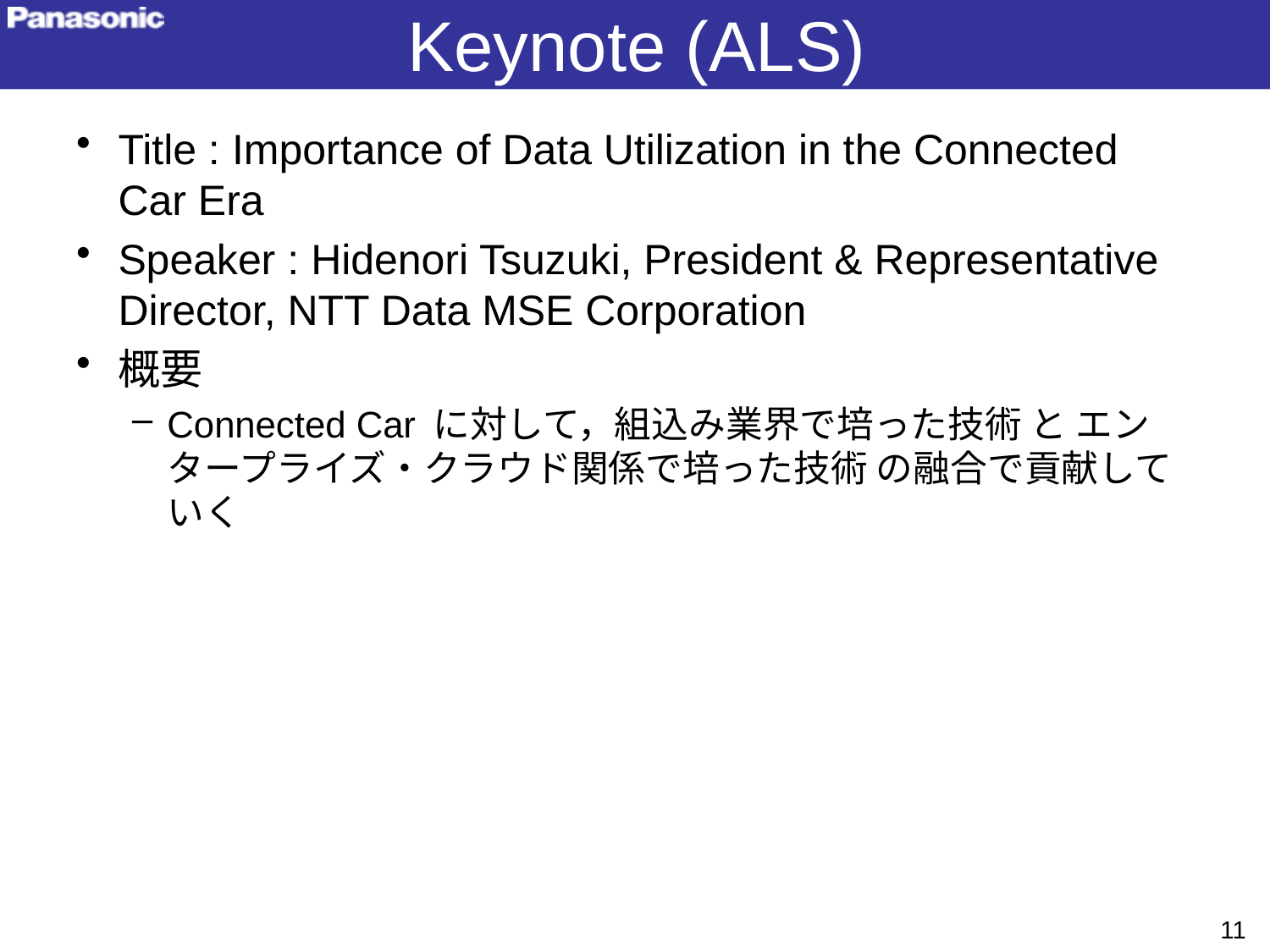

# Keynote (ALS)
Title : Importance of Data Utilization in the Connected Car Era
Speaker : Hidenori Tsuzuki, President & Representative Director, NTT Data MSE Corporation
概要
Connected Car に対して，組込み業界で培った技術 と エンタープライズ・クラウド関係で培った技術 の融合で貢献していく

11